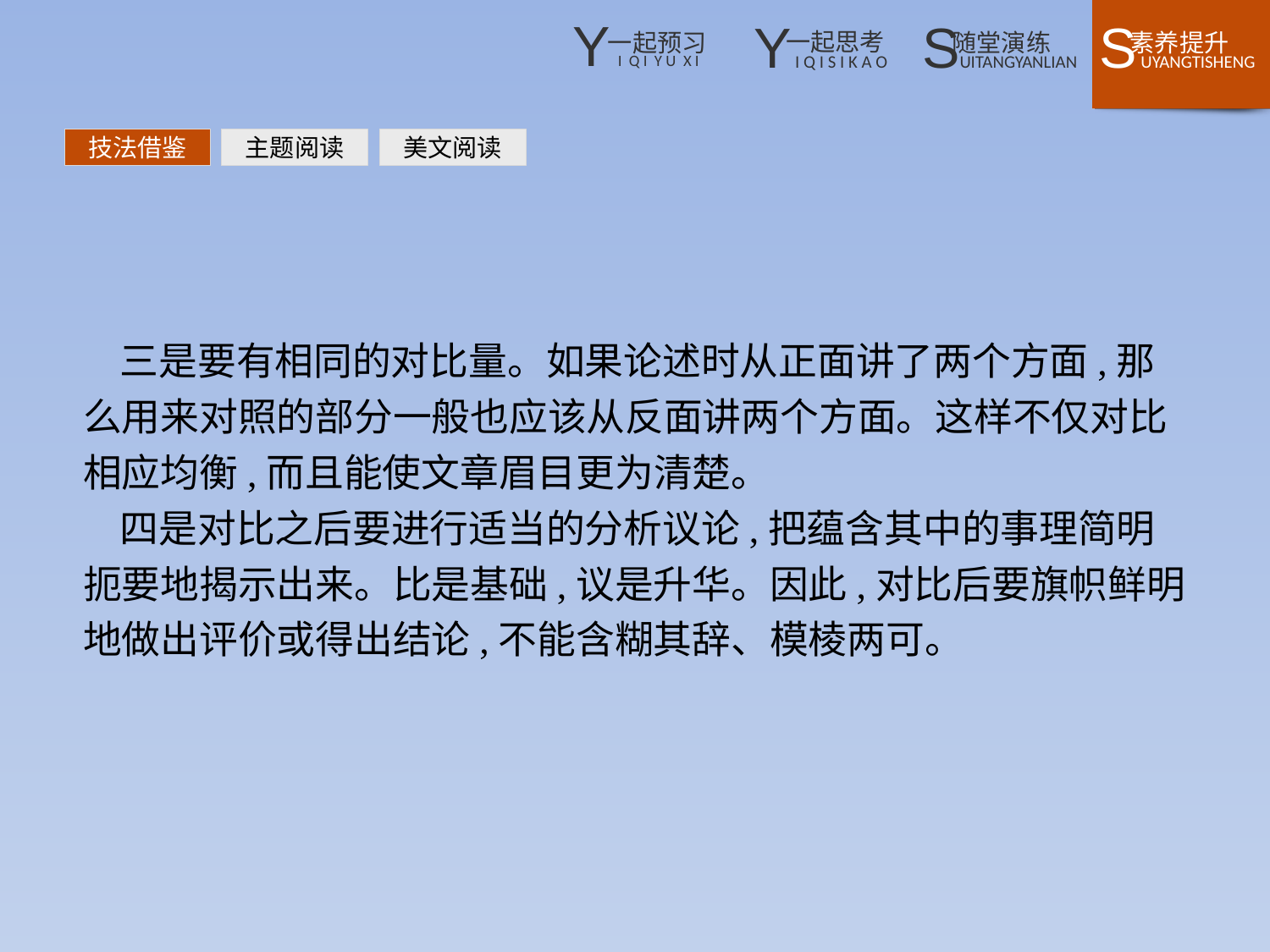

技法借鉴
主题阅读
美文阅读
三是要有相同的对比量。如果论述时从正面讲了两个方面,那么用来对照的部分一般也应该从反面讲两个方面。这样不仅对比相应均衡,而且能使文章眉目更为清楚。
四是对比之后要进行适当的分析议论,把蕴含其中的事理简明扼要地揭示出来。比是基础,议是升华。因此,对比后要旗帜鲜明地做出评价或得出结论,不能含糊其辞、模棱两可。